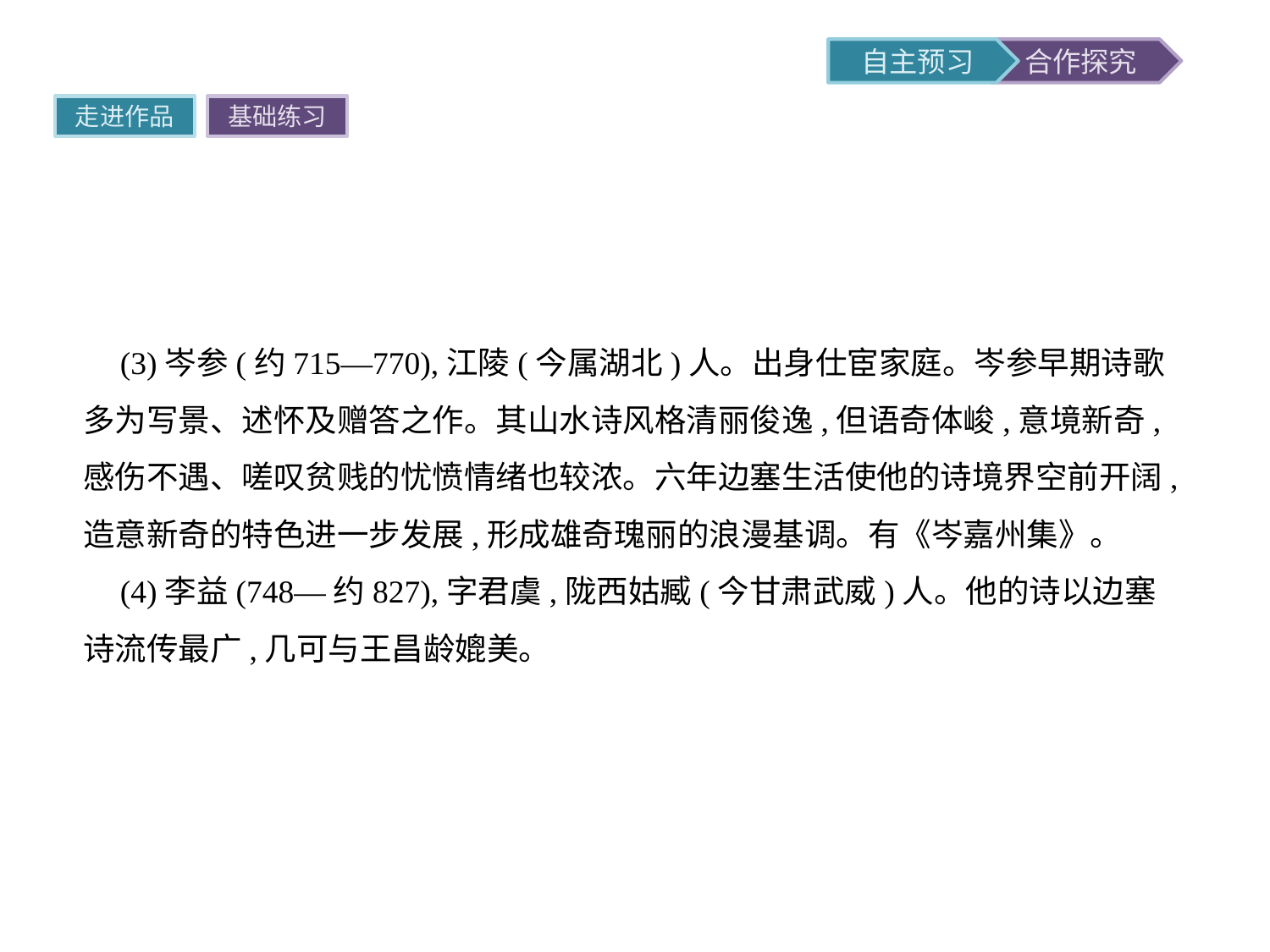

走进作品
基础练习
(3)岑参(约715—770),江陵(今属湖北)人。出身仕宦家庭。岑参早期诗歌多为写景、述怀及赠答之作。其山水诗风格清丽俊逸,但语奇体峻,意境新奇,感伤不遇、嗟叹贫贱的忧愤情绪也较浓。六年边塞生活使他的诗境界空前开阔,造意新奇的特色进一步发展,形成雄奇瑰丽的浪漫基调。有《岑嘉州集》。
(4)李益(748—约827),字君虞,陇西姑臧(今甘肃武威)人。他的诗以边塞诗流传最广,几可与王昌龄媲美。